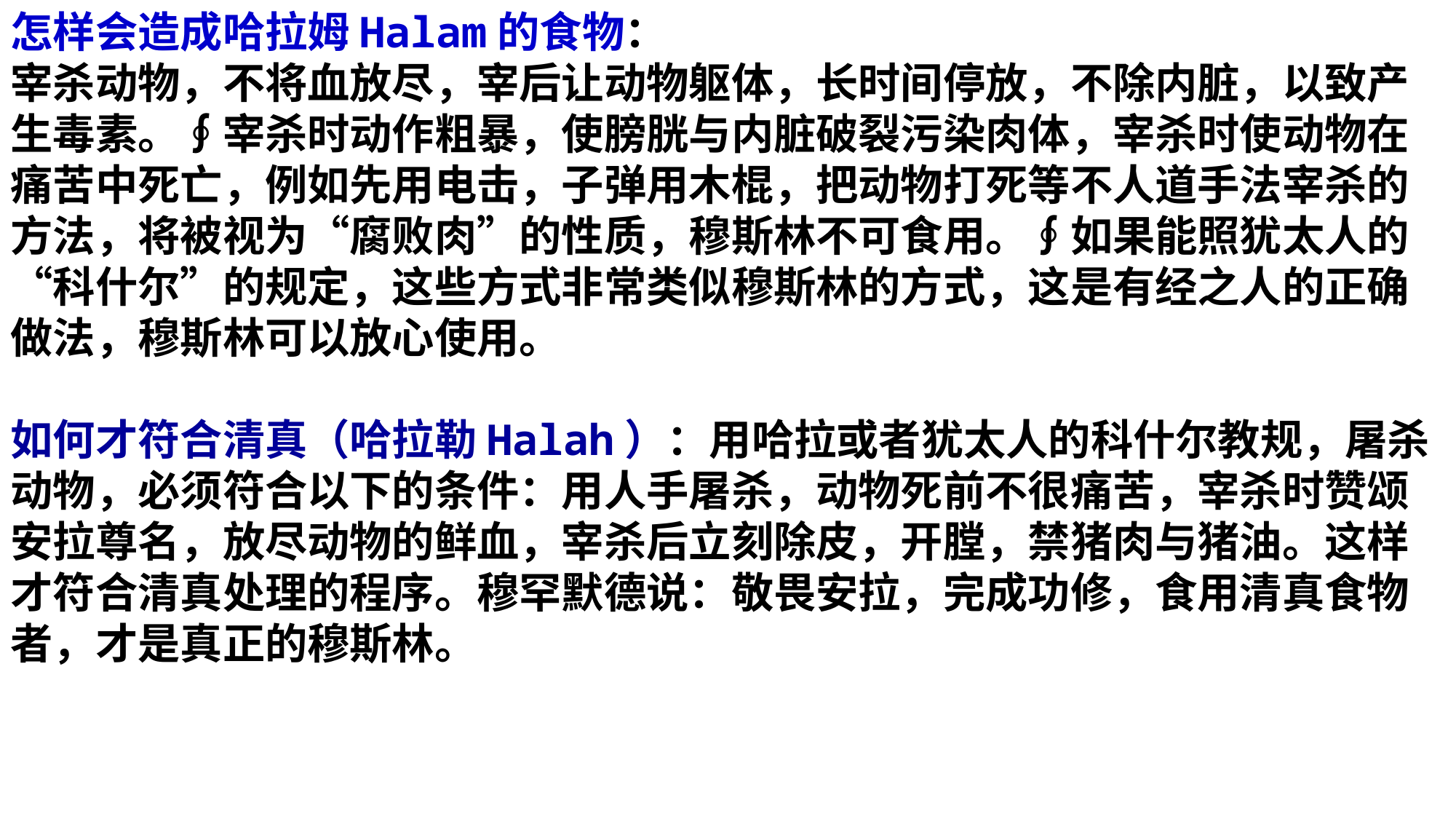

怎样会造成哈拉姆Halam的食物：
宰杀动物，不将血放尽，宰后让动物躯体，长时间停放，不除内脏，以致产生毒素。∮宰杀时动作粗暴，使膀胱与内脏破裂污染肉体，宰杀时使动物在痛苦中死亡，例如先用电击，子弹用木棍，把动物打死等不人道手法宰杀的方法，将被视为“腐败肉”的性质，穆斯林不可食用。∮如果能照犹太人的“科什尔”的规定，这些方式非常类似穆斯林的方式，这是有经之人的正确做法，穆斯林可以放心使用。

如何才符合清真（哈拉勒Halah）：用哈拉或者犹太人的科什尔教规，屠杀动物，必须符合以下的条件：用人手屠杀，动物死前不很痛苦，宰杀时赞颂安拉尊名，放尽动物的鲜血，宰杀后立刻除皮，开膛，禁猪肉与猪油。这样才符合清真处理的程序。穆罕默德说：敬畏安拉，完成功修，食用清真食物者，才是真正的穆斯林。